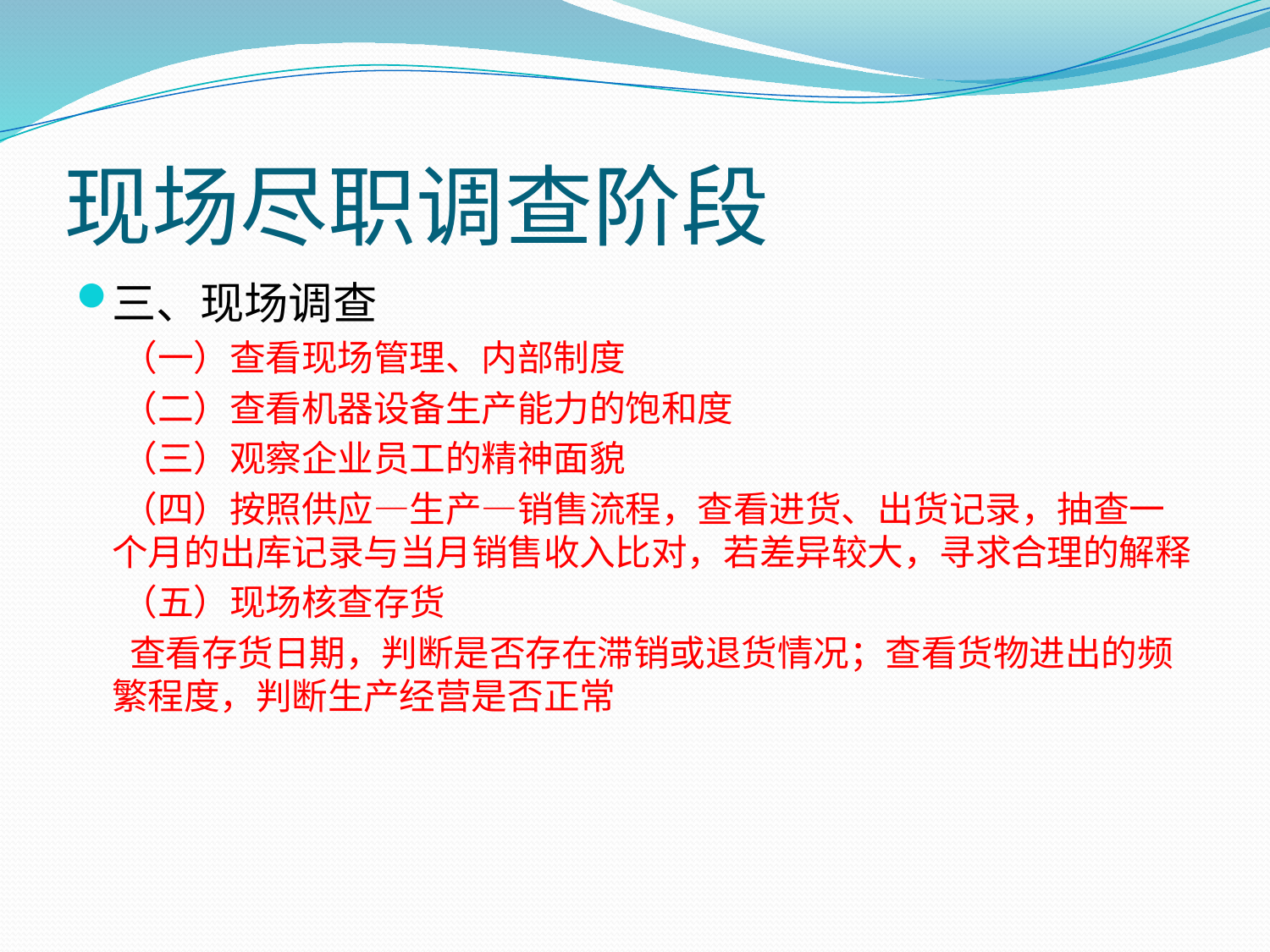

# 现场尽职调查阶段
三、现场调查
     （一）查看现场管理、内部制度
     （二）查看机器设备生产能力的饱和度
     （三）观察企业员工的精神面貌
     （四）按照供应—生产—销售流程，查看进货、出货记录，抽查一个月的出库记录与当月销售收入比对，若差异较大，寻求合理的解释
     （五）现场核查存货
      查看存货日期，判断是否存在滞销或退货情况；查看货物进出的频繁程度，判断生产经营是否正常